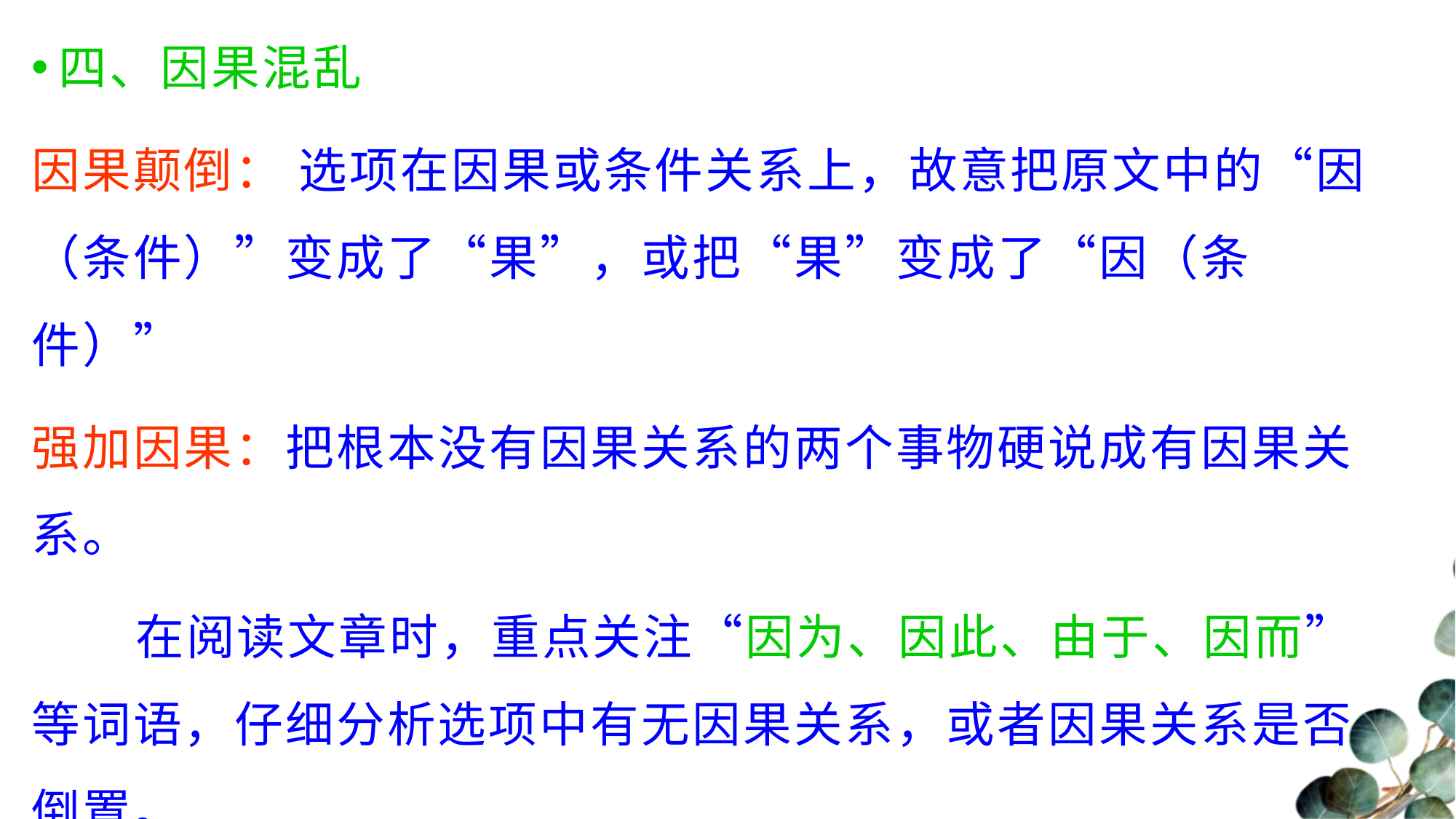

四、因果混乱
因果颠倒： 选项在因果或条件关系上，故意把原文中的“因（条件）”变成了“果”，或把“果”变成了“因（条件）”
强加因果：把根本没有因果关系的两个事物硬说成有因果关系。
       在阅读文章时，重点关注“因为、因此、由于、因而”等词语，仔细分析选项中有无因果关系，或者因果关系是否倒置。